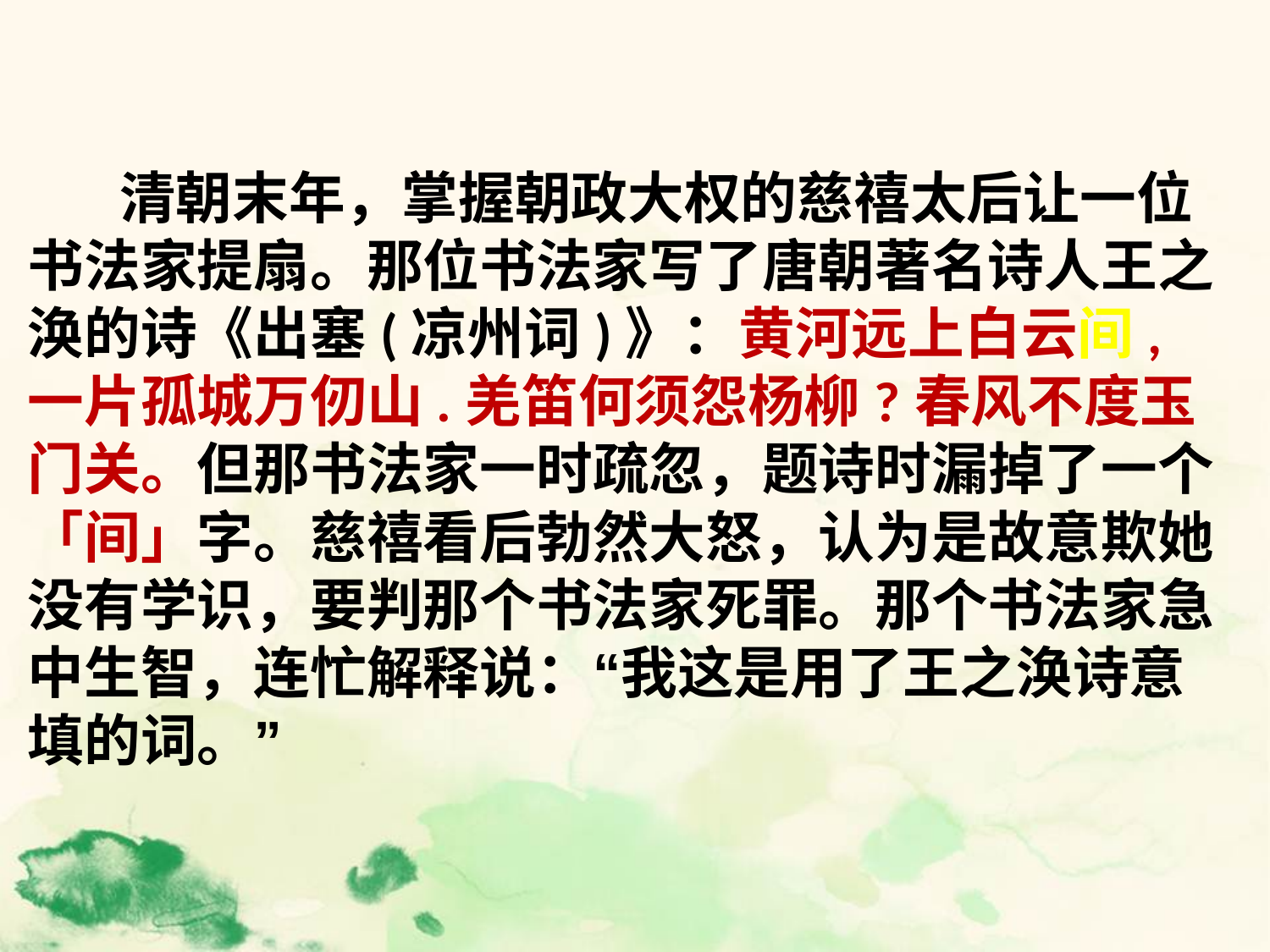

清朝末年，掌握朝政大权的慈禧太后让一位书法家提扇。那位书法家写了唐朝著名诗人王之涣的诗《出塞(凉州词)》：黄河远上白云间,一片孤城万仞山.羌笛何须怨杨柳?春风不度玉门关。但那书法家一时疏忽，题诗时漏掉了一个「间」字。慈禧看后勃然大怒，认为是故意欺她没有学识，要判那个书法家死罪。那个书法家急中生智，连忙解释说：“我这是用了王之涣诗意填的词。”